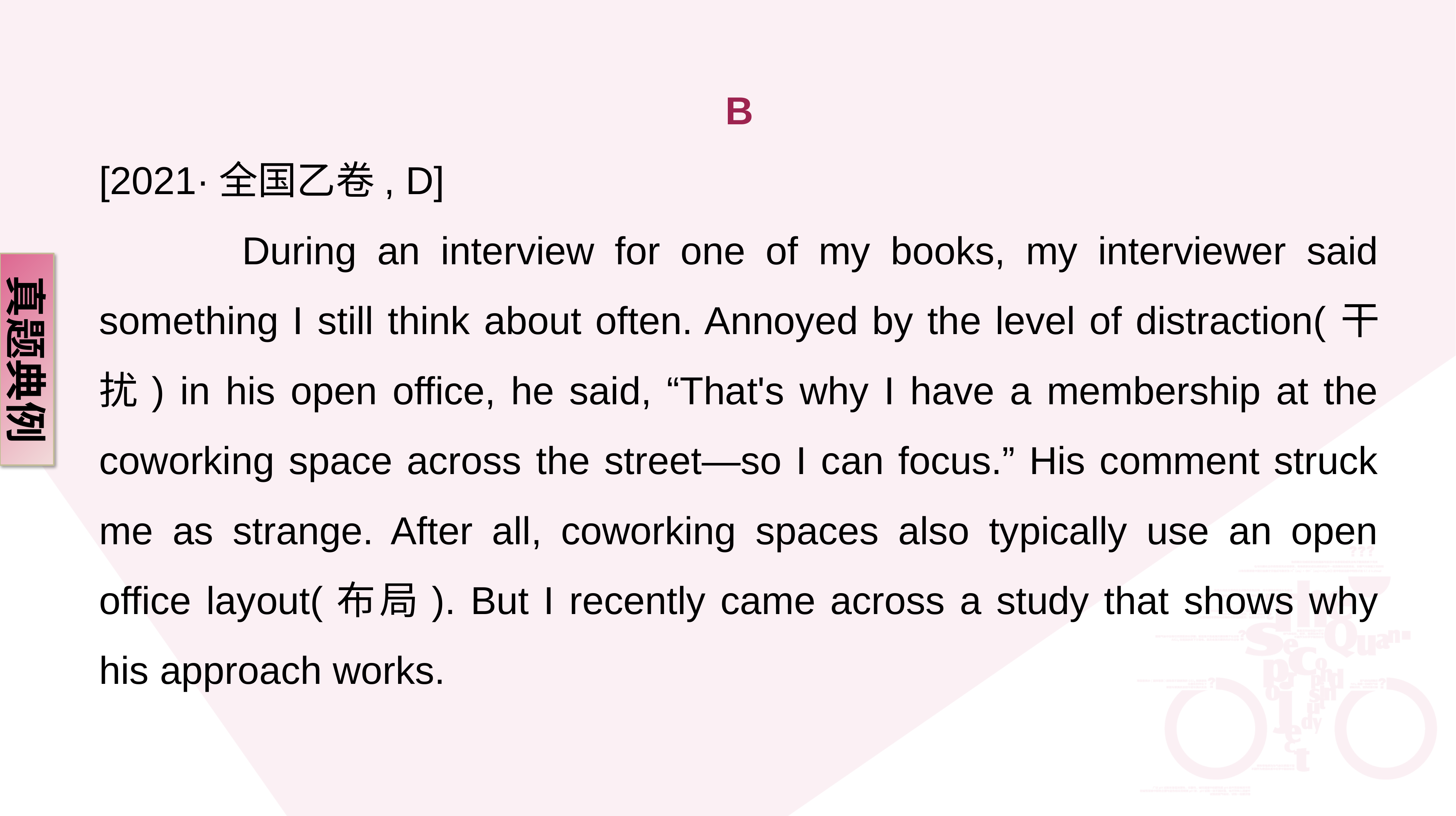

B
[2021·全国乙卷, D]
       During an interview for one of my books, my interviewer said something I still think about often. Annoyed by the level of distraction(干扰) in his open office, he said, “That's why I have a membership at the coworking space across the street—so I can focus.” His comment struck me as strange. After all, coworking spaces also typically use an open office layout(布局). But I recently came across a study that shows why his approach works.
真题典例